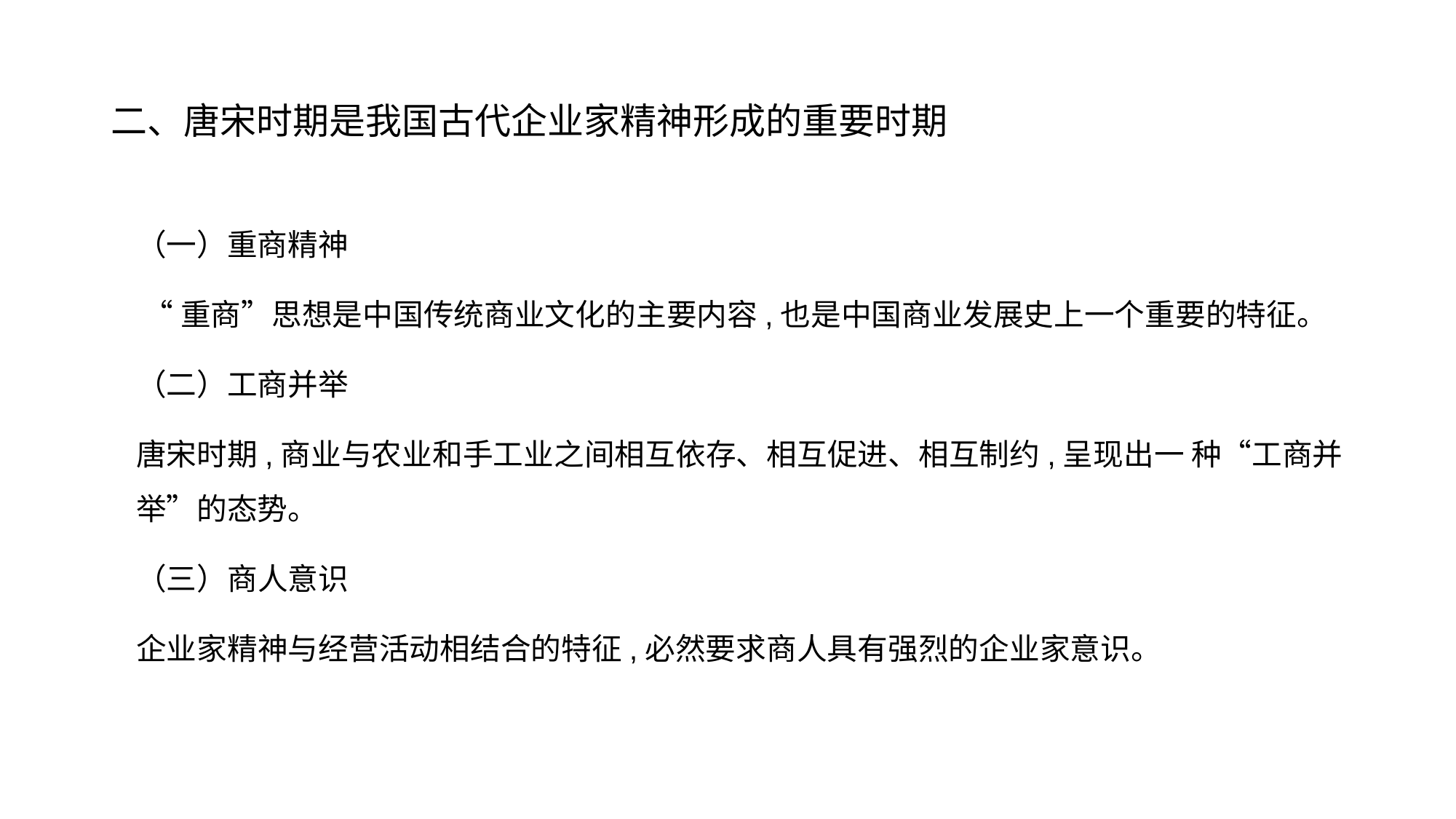

# 二、唐宋时期是我国古代企业家精神形成的重要时期
（一）重商精神
 “重商”思想是中国传统商业文化的主要内容,也是中国商业发展史上一个重要的特征。
（二）工商并举
唐宋时期,商业与农业和手工业之间相互依存、相互促进、相互制约,呈现出一 种“工商并举”的态势。
（三）商人意识
企业家精神与经营活动相结合的特征,必然要求商人具有强烈的企业家意识。